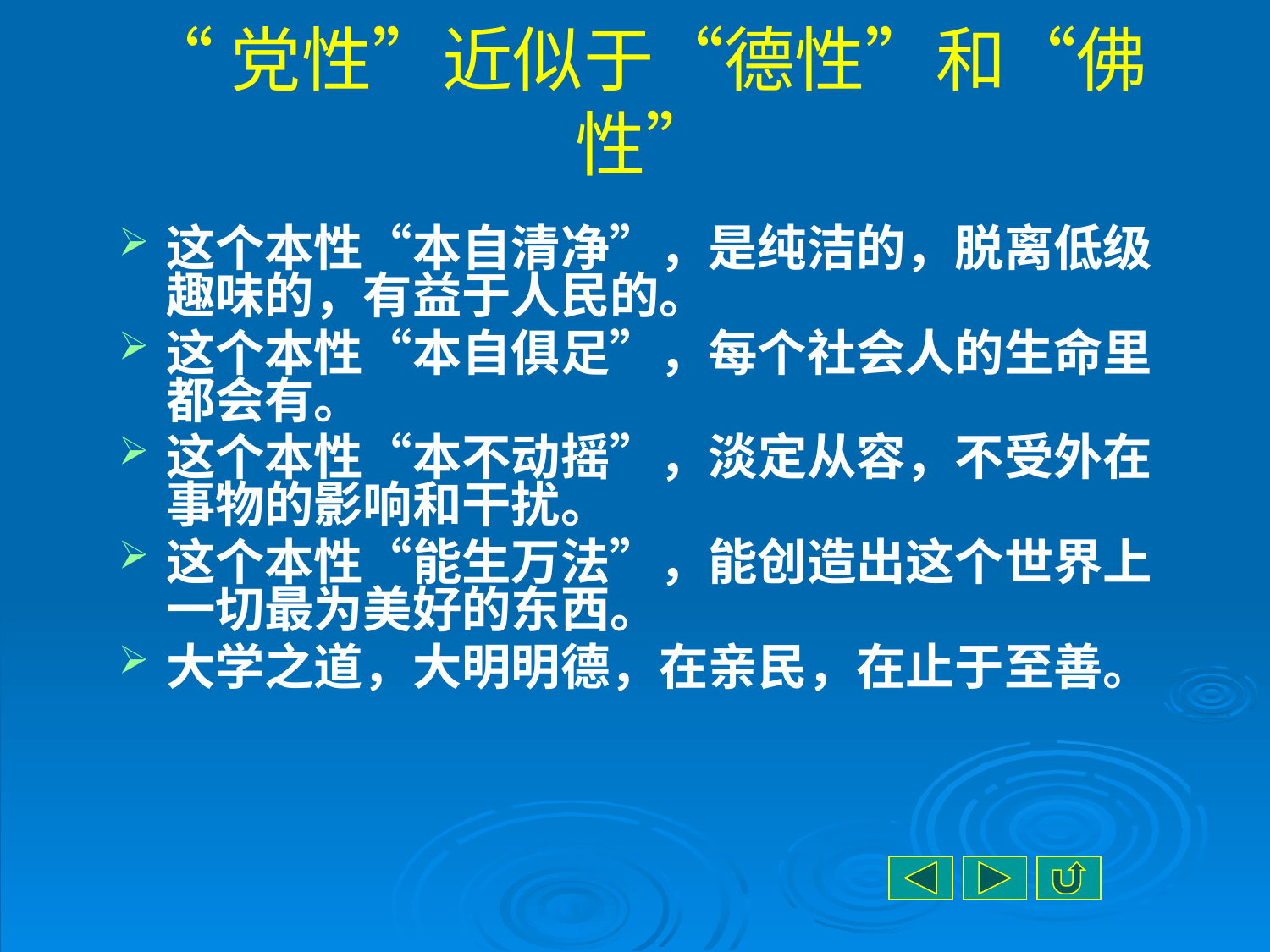

# “党性”近似于“德性”和“佛性”
这个本性“本自清净”，是纯洁的，脱离低级趣味的，有益于人民的。
这个本性“本自俱足”，每个社会人的生命里都会有。
这个本性“本不动摇”，淡定从容，不受外在事物的影响和干扰。
这个本性“能生万法”，能创造出这个世界上一切最为美好的东西。
大学之道，大明明德，在亲民，在止于至善。